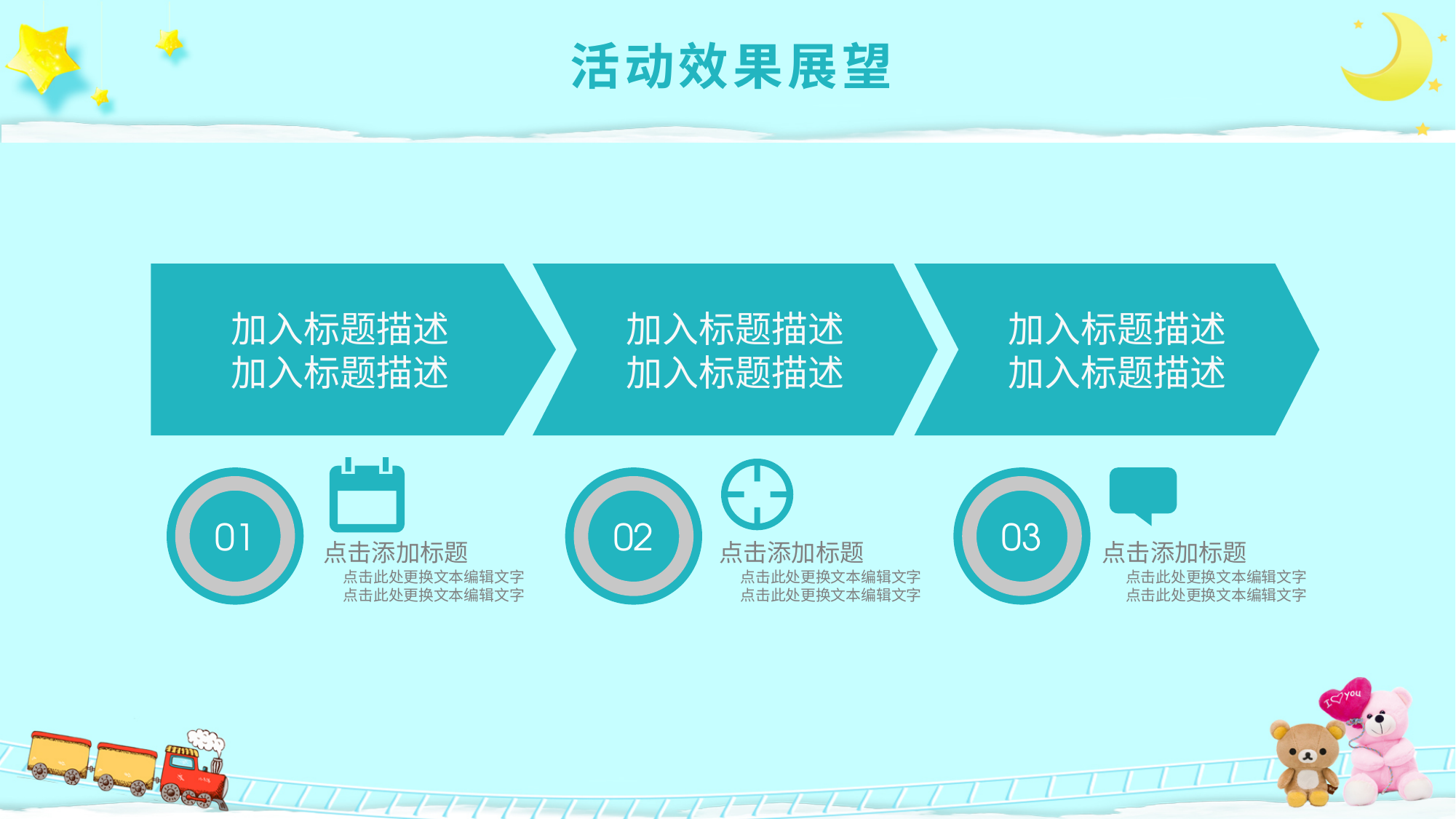

活动效果展望
加入标题描述
加入标题描述
加入标题描述
加入标题描述
加入标题描述
加入标题描述

01

02

03

点击添加标题
点击此处更换文本编辑文字
点击此处更换文本编辑文字
点击添加标题
点击此处更换文本编辑文字
点击此处更换文本编辑文字
点击添加标题
点击此处更换文本编辑文字
点击此处更换文本编辑文字